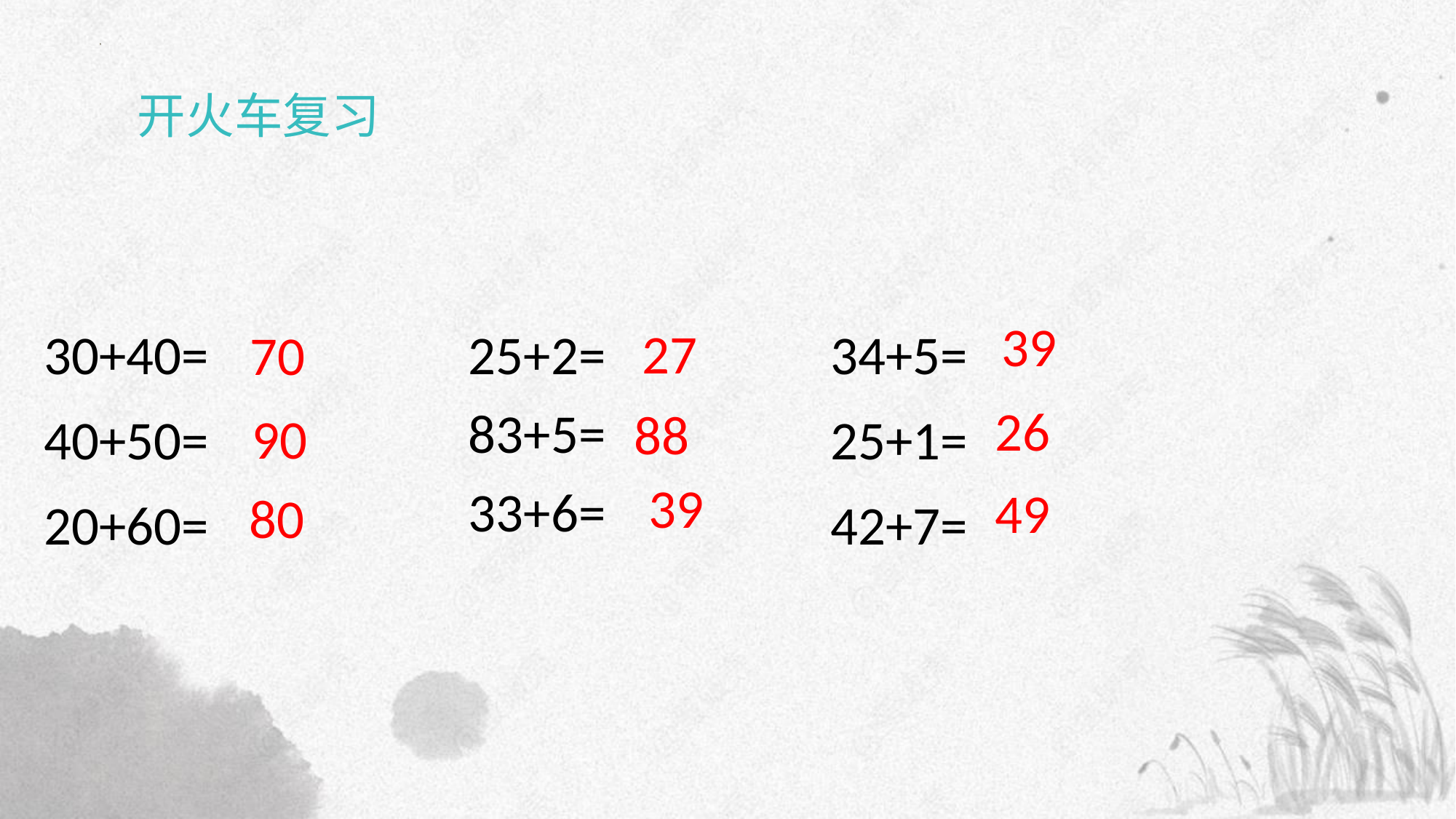

开火车复习
30+40=
40+50=
20+60=
34+5=
25+1=
42+7=
25+2=
83+5=
33+6=
39
27
70
26
88
90
39
49
80